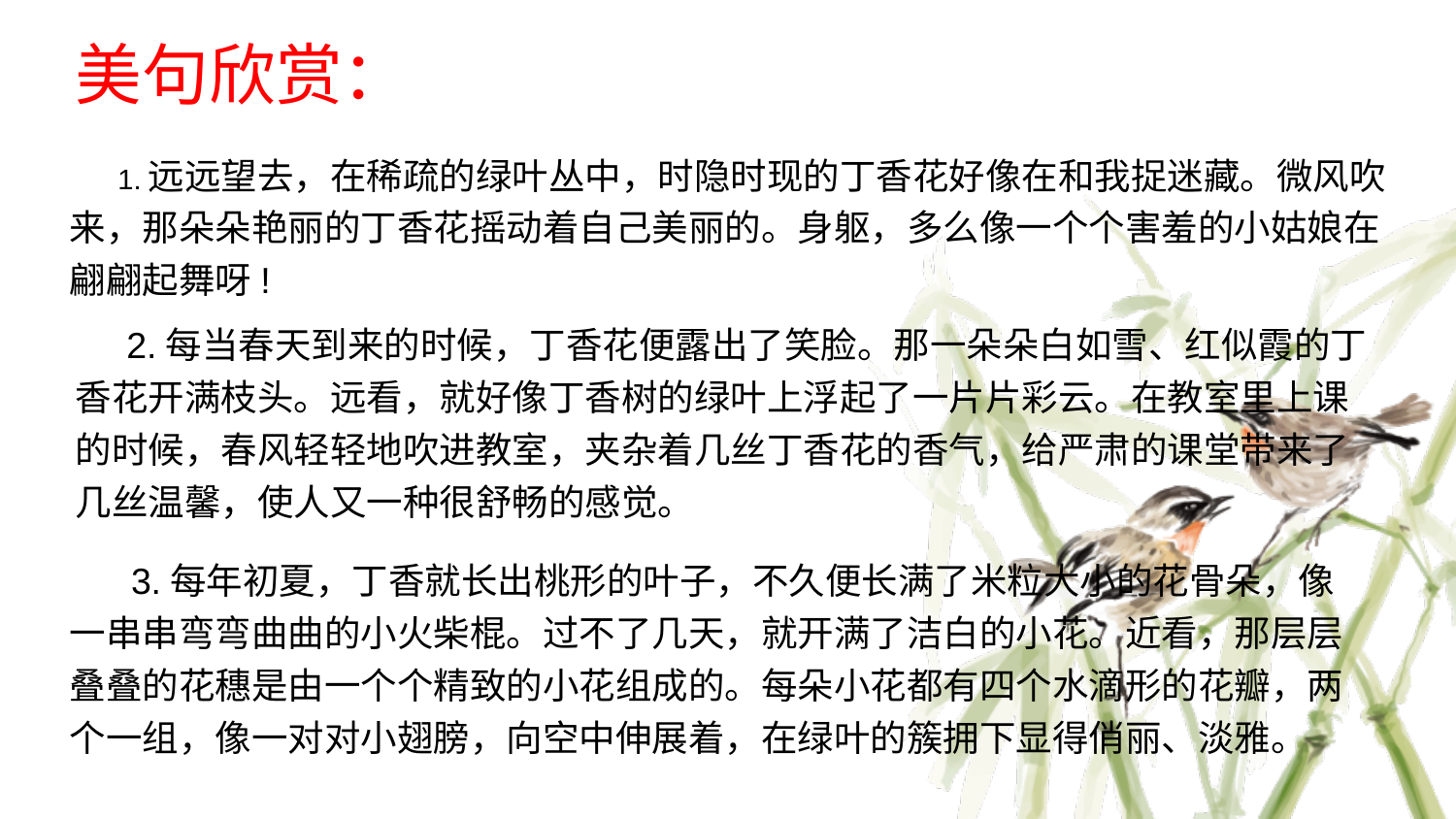

美句欣赏：
      1.远远望去，在稀疏的绿叶丛中，时隐时现的丁香花好像在和我捉迷藏。微风吹来，那朵朵艳丽的丁香花摇动着自己美丽的。身躯，多么像一个个害羞的小姑娘在翩翩起舞呀!
     2.每当春天到来的时候，丁香花便露出了笑脸。那一朵朵白如雪、红似霞的丁香花开满枝头。远看，就好像丁香树的绿叶上浮起了一片片彩云。在教室里上课的时候，春风轻轻地吹进教室，夹杂着几丝丁香花的香气，给严肃的课堂带来了几丝温馨，使人又一种很舒畅的感觉。

      3.每年初夏，丁香就长出桃形的叶子，不久便长满了米粒大小的花骨朵，像一串串弯弯曲曲的小火柴棍。过不了几天，就开满了洁白的小花。近看，那层层叠叠的花穗是由一个个精致的小花组成的。每朵小花都有四个水滴形的花瓣，两个一组，像一对对小翅膀，向空中伸展着，在绿叶的簇拥下显得俏丽、淡雅。